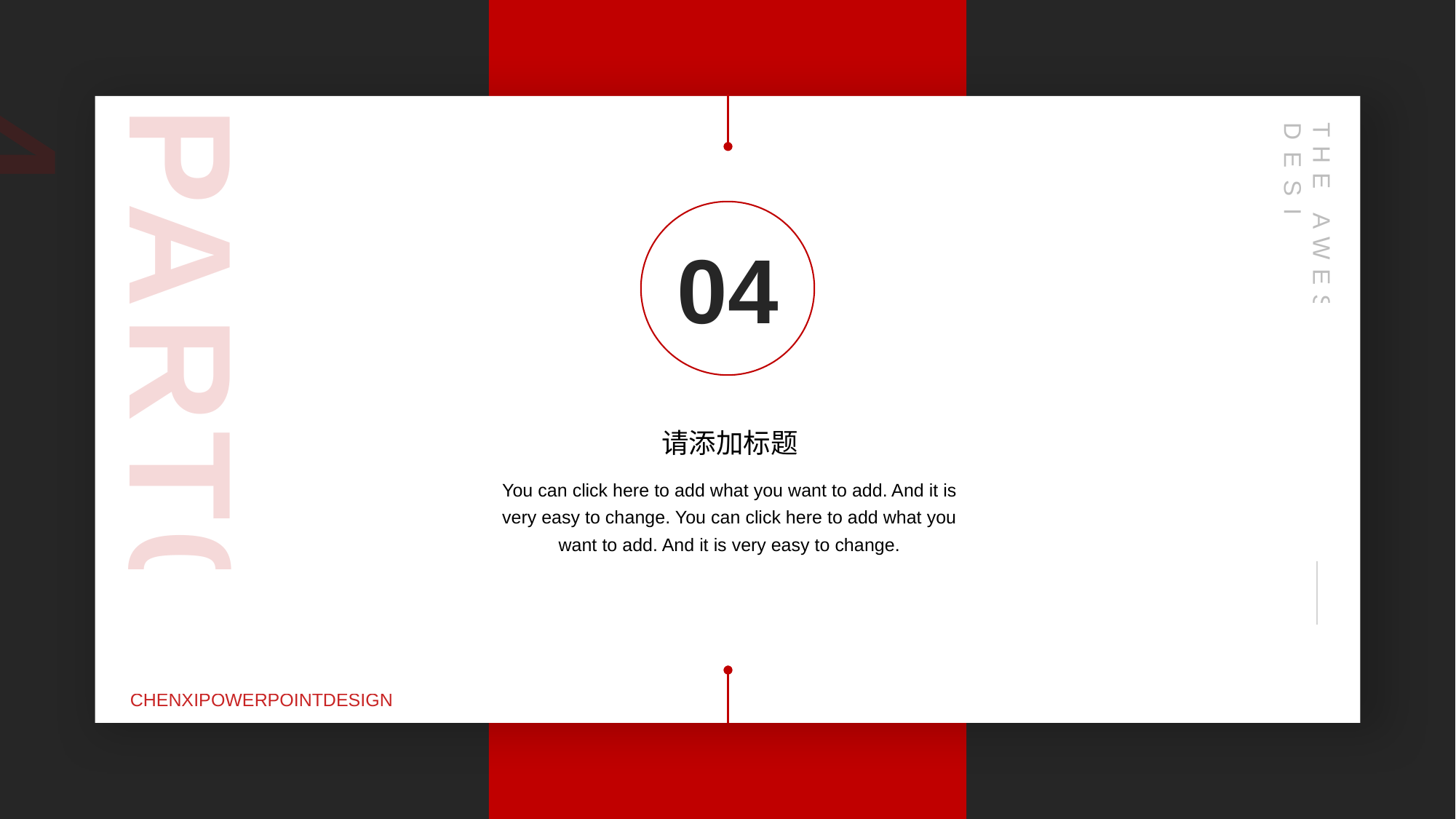

PART04
THE AWESOME DESIGN

04
请添加标题
You can click here to add what you want to add. And it is very easy to change. You can click here to add what you want to add. And it is very easy to change.

CHENXIPOWERPOINTDESIGN